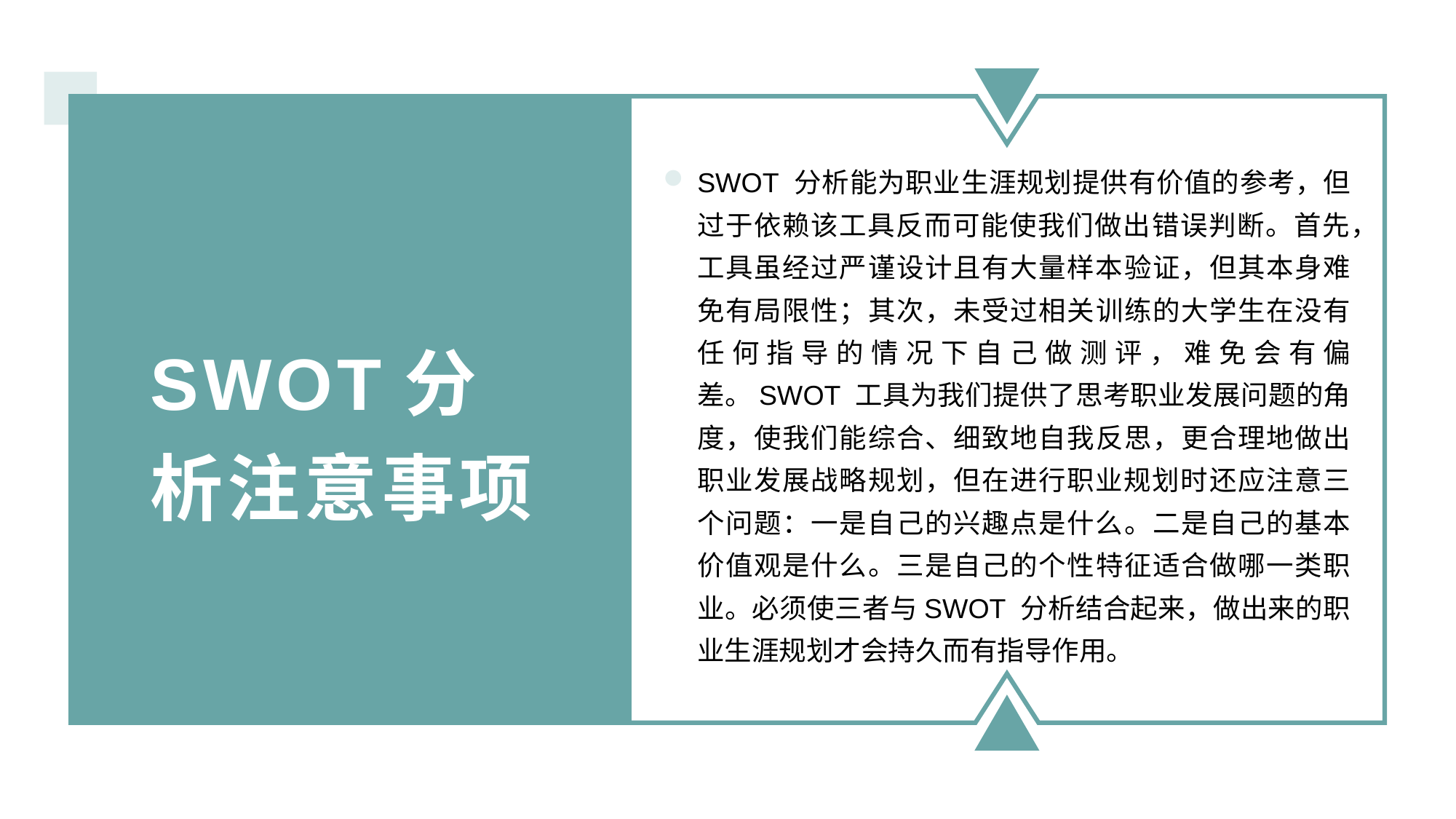

SWOT 分析能为职业生涯规划提供有价值的参考，但过于依赖该工具反而可能使我们做出错误判断。首先，工具虽经过严谨设计且有大量样本验证，但其本身难免有局限性；其次，未受过相关训练的大学生在没有任何指导的情况下自己做测评，难免会有偏差。SWOT 工具为我们提供了思考职业发展问题的角度，使我们能综合、细致地自我反思，更合理地做出职业发展战略规划，但在进行职业规划时还应注意三个问题：一是自己的兴趣点是什么。二是自己的基本价值观是什么。三是自己的个性特征适合做哪一类职业。必须使三者与SWOT 分析结合起来，做出来的职业生涯规划才会持久而有指导作用。
SWOT分析注意事项